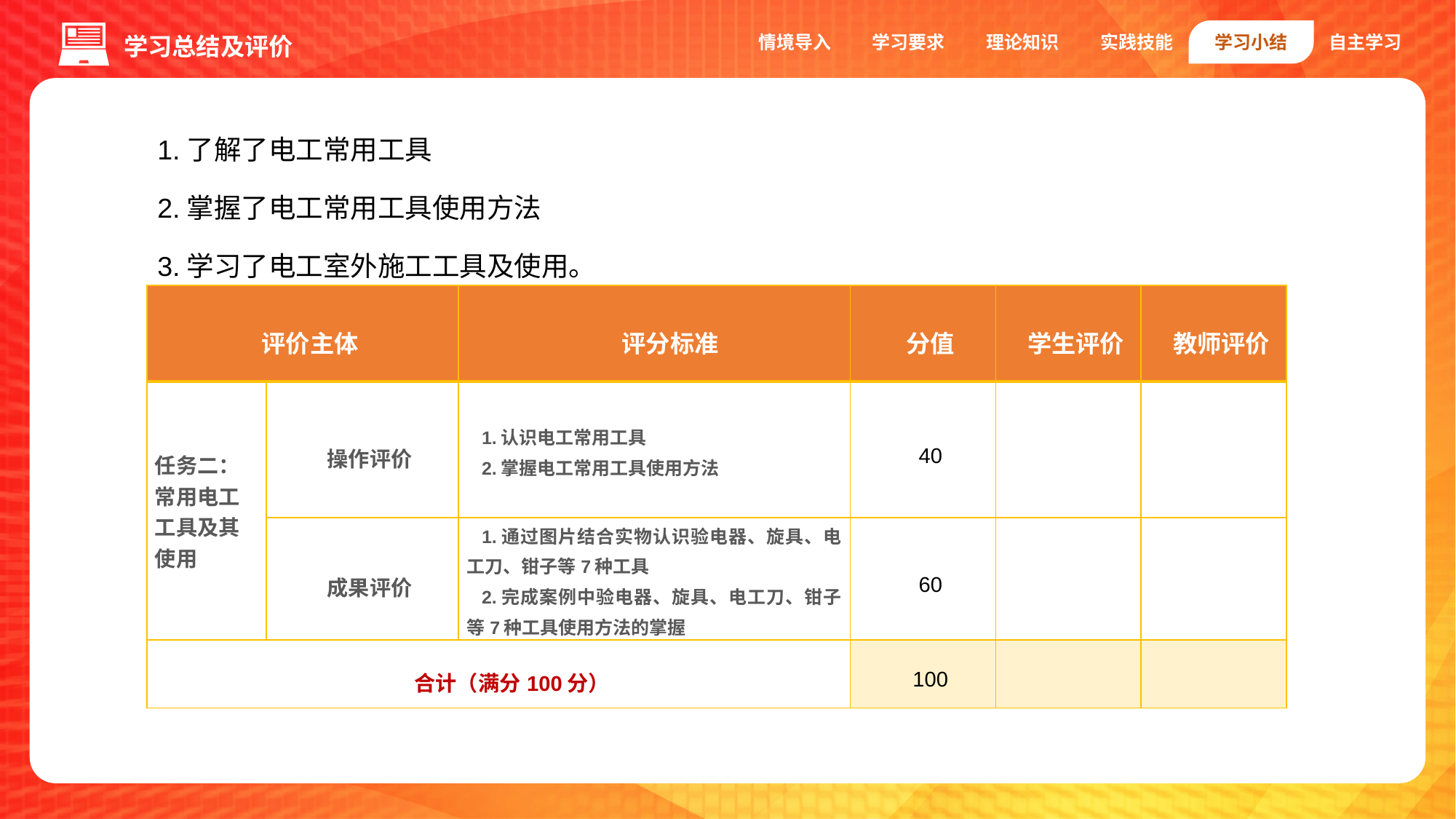

情境导入
学习要求
理论知识
实践技能
学习小结
自主学习

学习总结及评价
1.了解了电工常用工具
2.掌握了电工常用工具使用方法
3.学习了电工室外施工工具及使用。
| 评价主体 |  | 评分标准 | 分值 | 学生评价 | 教师评价 |
| --- | --- | --- | --- | --- | --- |
| 任务二： 常用电工工具及其使用 | 操作评价 | 1.认识电工常用工具 2.掌握电工常用工具使用方法 | 40 |  |  |
|  | 成果评价 | 1.通过图片结合实物认识验电器、旋具、电工刀、钳子等7种工具 2.完成案例中验电器、旋具、电工刀、钳子等7种工具使用方法的掌握 | 60 |  |  |
| 合计（满分100分） |  |  | 100 |  |  |